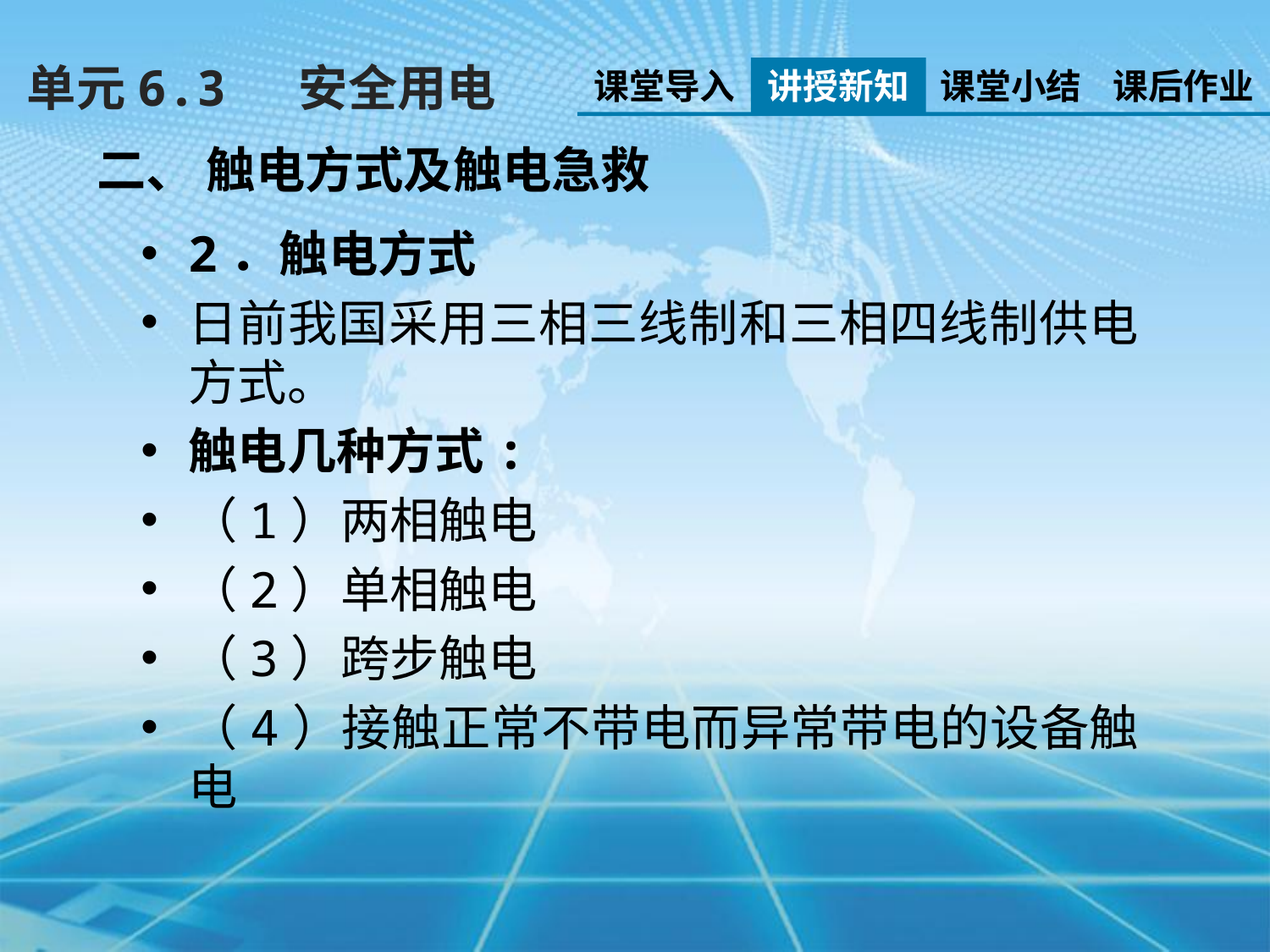

单元6.3　 安全用电
课堂导入
讲授新知
课堂小结
课后作业
二、 触电方式及触电急救

2．触电方式
日前我国采用三相三线制和三相四线制供电方式。
触电几种方式:
（1）两相触电
（2）单相触电
（3）跨步触电
（4）接触正常不带电而异常带电的设备触电